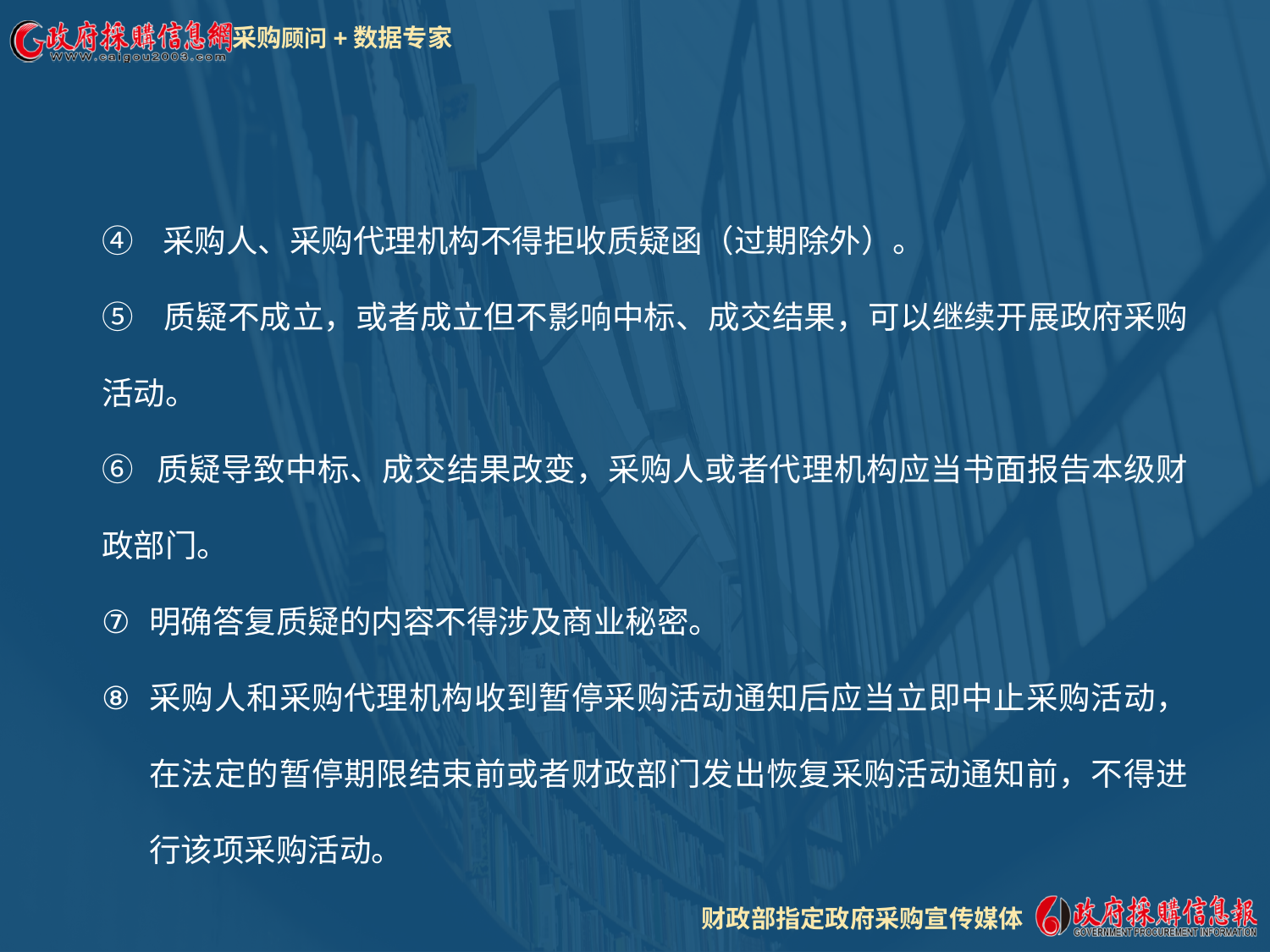

④   采购人、采购代理机构不得拒收质疑函（过期除外）。
⑤   质疑不成立，或者成立但不影响中标、成交结果，可以继续开展政府采购活动。
⑥  质疑导致中标、成交结果改变，采购人或者代理机构应当书面报告本级财政部门。
明确答复质疑的内容不得涉及商业秘密。
采购人和采购代理机构收到暂停采购活动通知后应当立即中止采购活动，在法定的暂停期限结束前或者财政部门发出恢复采购活动通知前，不得进行该项采购活动。